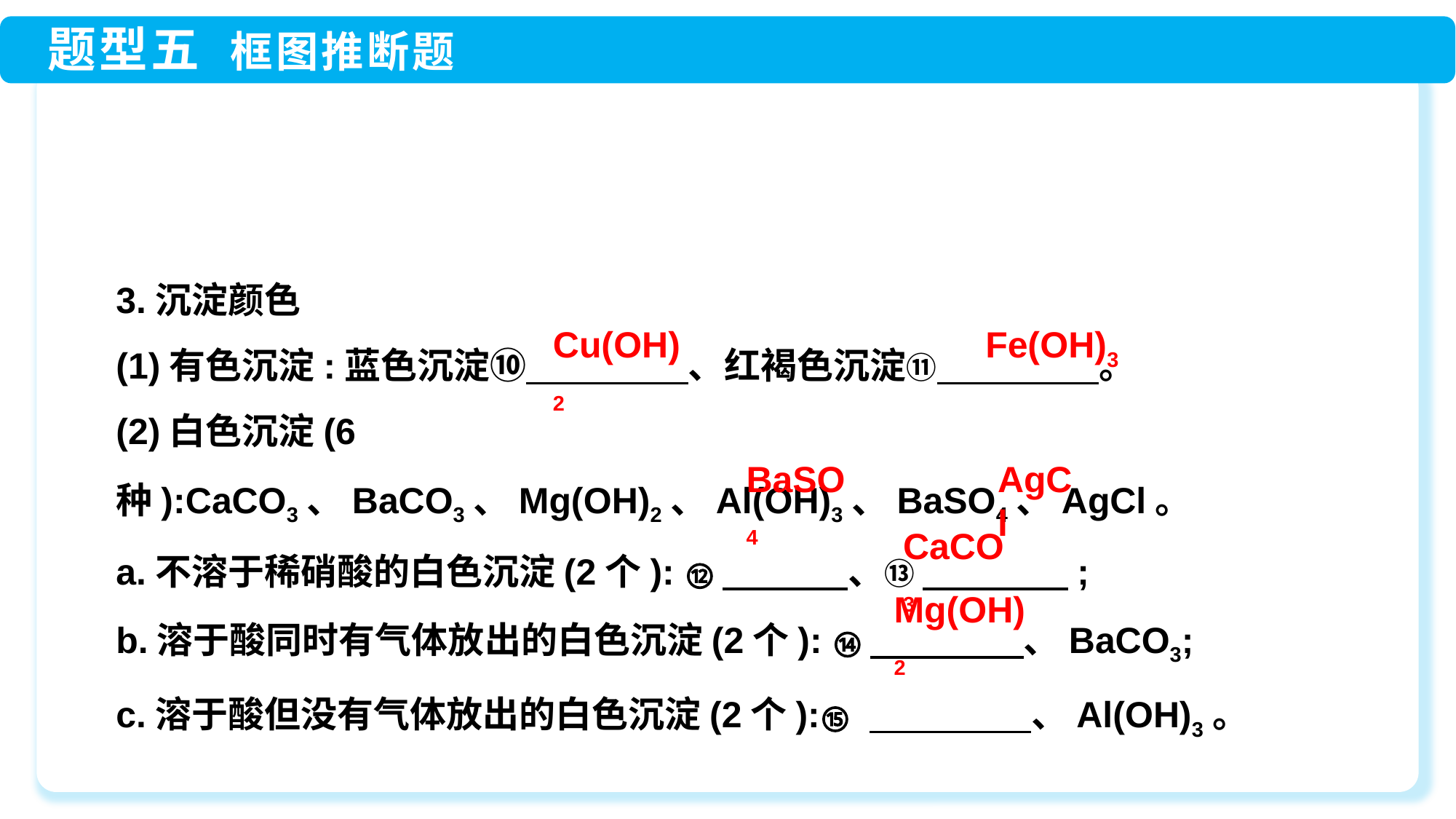

3.沉淀颜色
(1)有色沉淀:蓝色沉淀⑩　  　　　、红褐色沉淀⑪　　　　  。
(2)白色沉淀(6种):CaCO3、BaCO3、Mg(OH)2、Al(OH)3、BaSO4、AgCl。
a.不溶于稀硝酸的白色沉淀(2个): ⑫　　　  、⑬ 　　　　;
b.溶于酸同时有气体放出的白色沉淀(2个): ⑭　　　　 、BaCO3;
c.溶于酸但没有气体放出的白色沉淀(2个):⑮ 　　　　  、Al(OH)3。
Fe(OH)3
Cu(OH)2
AgCl
BaSO4
CaCO3
Mg(OH)2